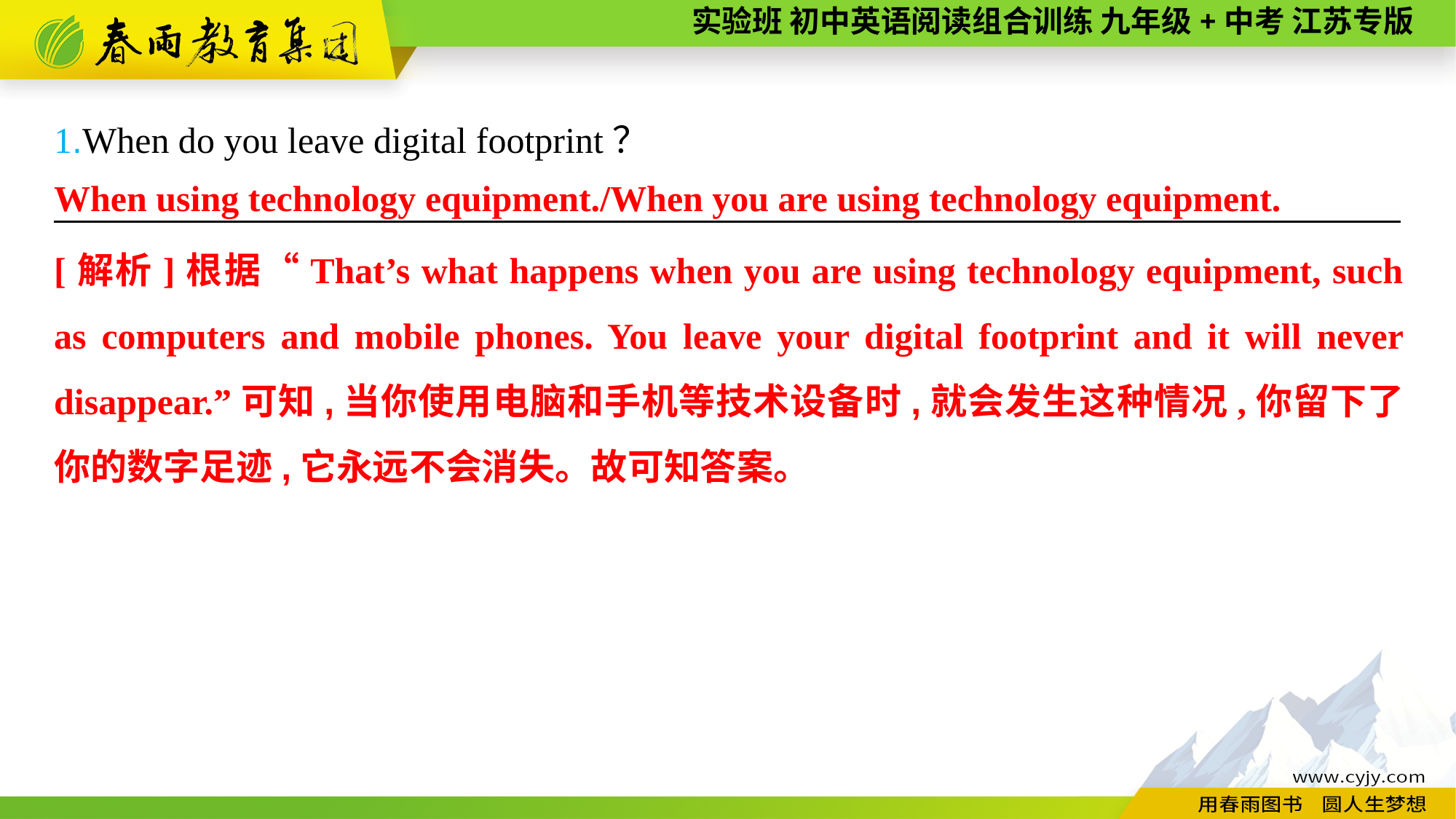

1.When do you leave digital footprint？
————————                        ——  ————                                                  ————
When using technology equipment./When you are using technology equipment.
[解析]根据“That’s what happens when you are using technology equipment, such as computers and mobile phones. You leave your digital footprint and it will never disappear.”可知,当你使用电脑和手机等技术设备时,就会发生这种情况,你留下了你的数字足迹,它永远不会消失。故可知答案。